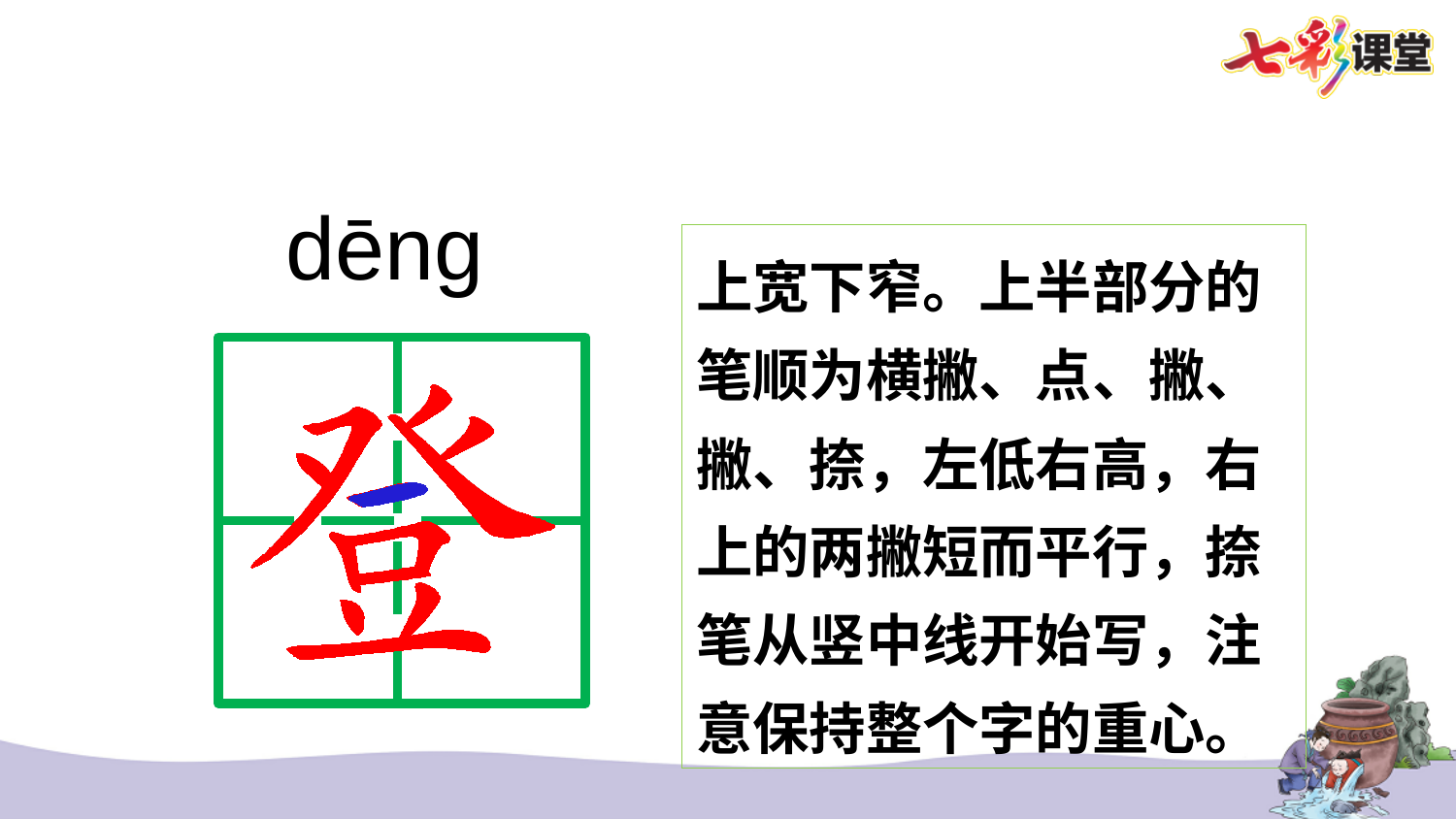

dēng
上宽下窄。上半部分的笔顺为横撇、点、撇、撇、捺，左低右高，右上的两撇短而平行，捺笔从竖中线开始写，注意保持整个字的重心。